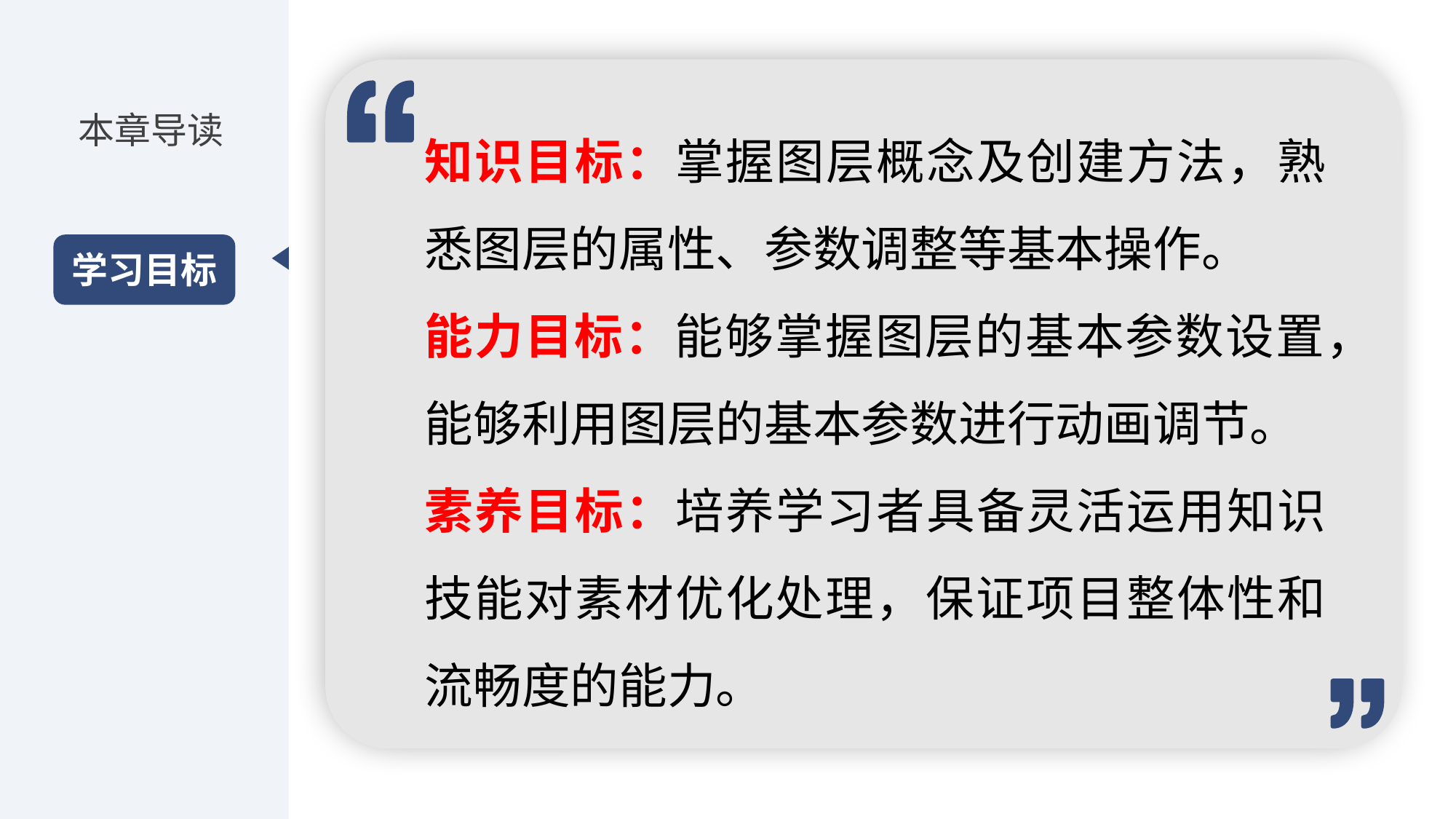

知识目标：掌握图层概念及创建方法，熟悉图层的属性、参数调整等基本操作。
能力目标：能够掌握图层的基本参数设置，能够利用图层的基本参数进行动画调节。
素养目标：培养学习者具备灵活运用知识技能对素材优化处理，保证项目整体性和流畅度的能力。
本章导读

学习目标